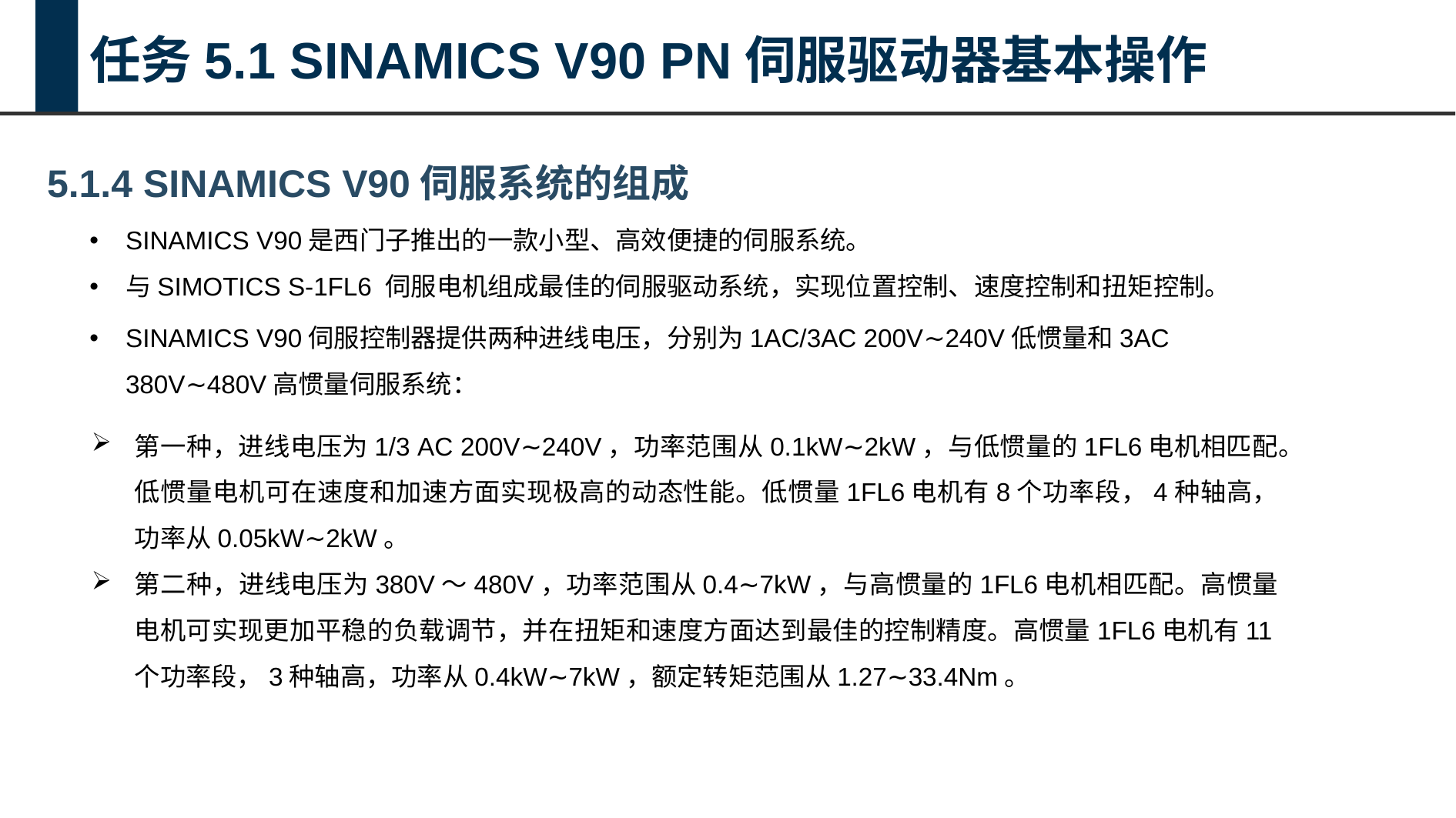

任务5.1 SINAMICS V90 PN伺服驱动器基本操作
5.1.4 SINAMICS V90伺服系统的组成
SINAMICS V90是西门子推出的一款小型、高效便捷的伺服系统。
与SIMOTICS S-1FL6 伺服电机组成最佳的伺服驱动系统，实现位置控制、速度控制和扭矩控制。
SINAMICS V90伺服控制器提供两种进线电压，分别为1AC/3AC 200V∼240V低惯量和3AC 380V∼480V高惯量伺服系统：
第一种，进线电压为1/3 AC 200V∼240V，功率范围从0.1kW∼2kW，与低惯量的1FL6电机相匹配。低惯量电机可在速度和加速方面实现极高的动态性能。低惯量1FL6电机有8个功率段，4种轴高，功率从0.05kW∼2kW。
第二种，进线电压为380V～480V，功率范围从0.4∼7kW，与高惯量的1FL6电机相匹配。高惯量电机可实现更加平稳的负载调节，并在扭矩和速度方面达到最佳的控制精度。高惯量1FL6电机有11个功率段，3种轴高，功率从0.4kW∼7kW，额定转矩范围从1.27∼33.4Nm。